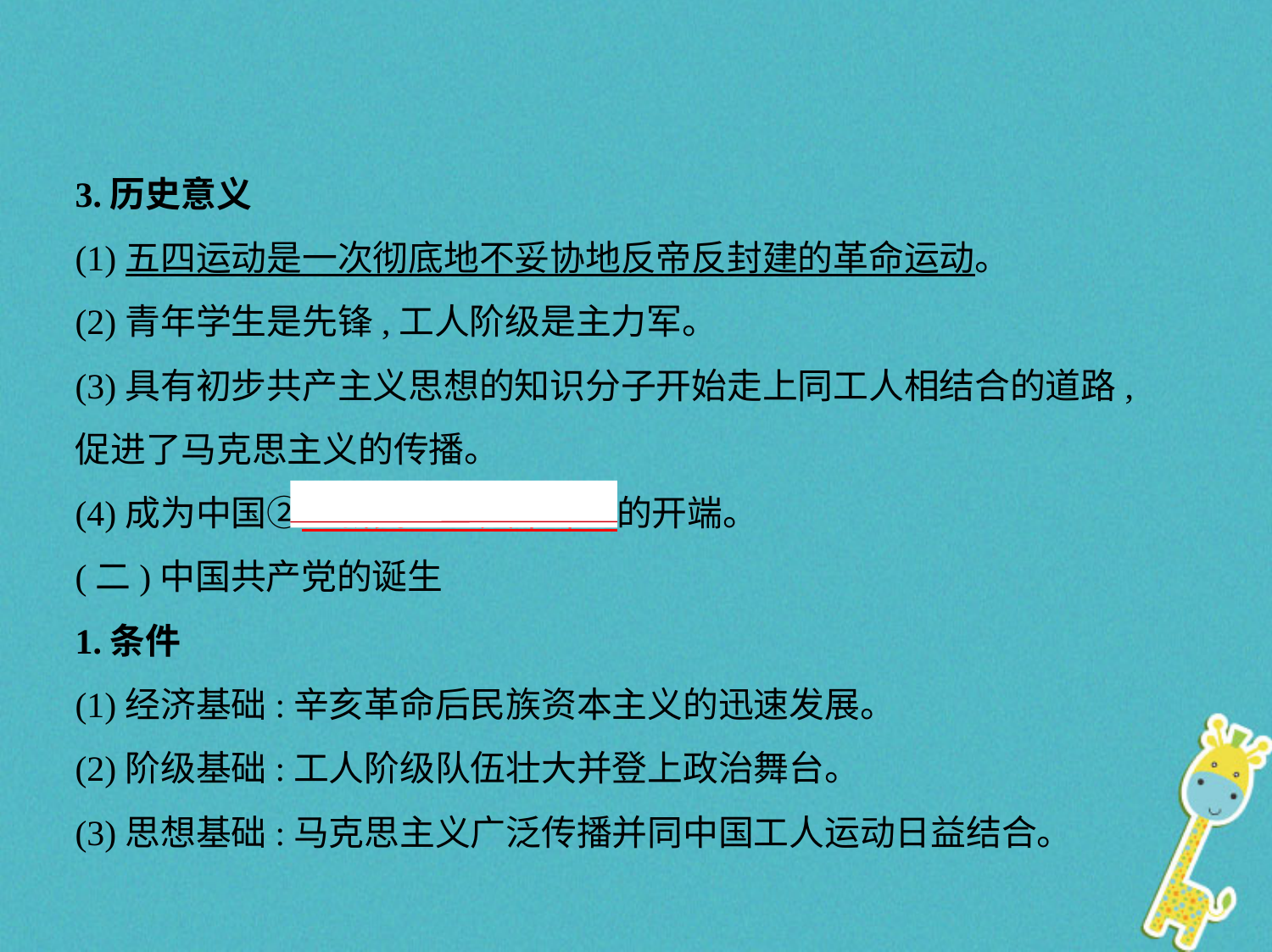

3.历史意义
(1)五四运动是一次彻底地不妥协地反帝反封建的革命运动。
(2)青年学生是先锋,工人阶级是主力军。
(3)具有初步共产主义思想的知识分子开始走上同工人相结合的道路,
促进了马克思主义的传播。
(4)成为中国②　新民主主义革命    的开端。
(二)中国共产党的诞生
1.条件
(1)经济基础:辛亥革命后民族资本主义的迅速发展。
(2)阶级基础:工人阶级队伍壮大并登上政治舞台。
(3)思想基础:马克思主义广泛传播并同中国工人运动日益结合。